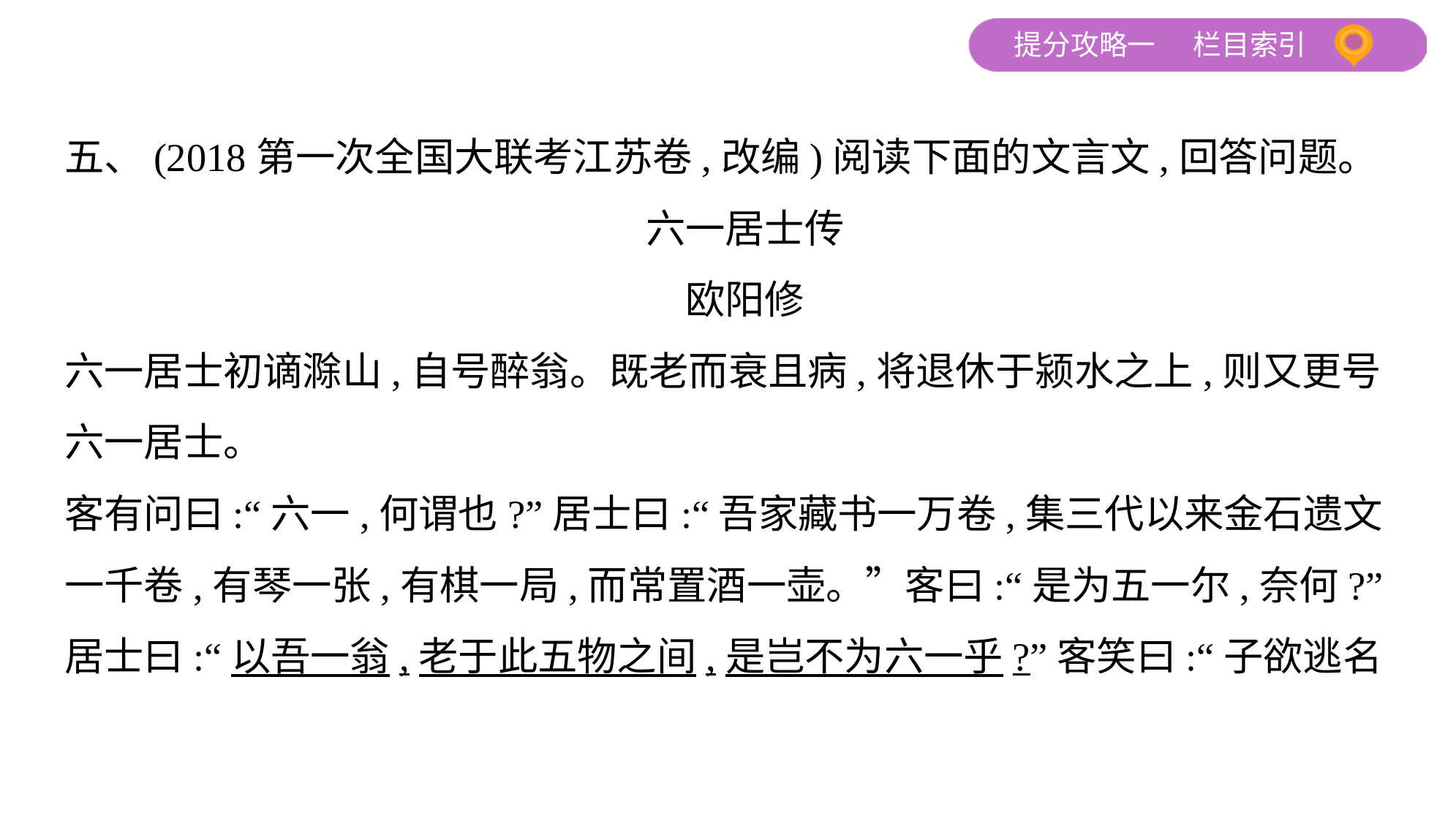

五、(2018第一次全国大联考江苏卷,改编)阅读下面的文言文,回答问题。
六一居士传
欧阳修
六一居士初谪滁山,自号醉翁。既老而衰且病,将退休于颍水之上,则又更号
六一居士。
客有问曰:“六一,何谓也?”居士曰:“吾家藏书一万卷,集三代以来金石遗文
一千卷,有琴一张,有棋一局,而常置酒一壶。”客曰:“是为五一尔,奈何?”
居士曰:“以吾一翁,老于此五物之间,是岂不为六一乎?”客笑曰:“子欲逃名